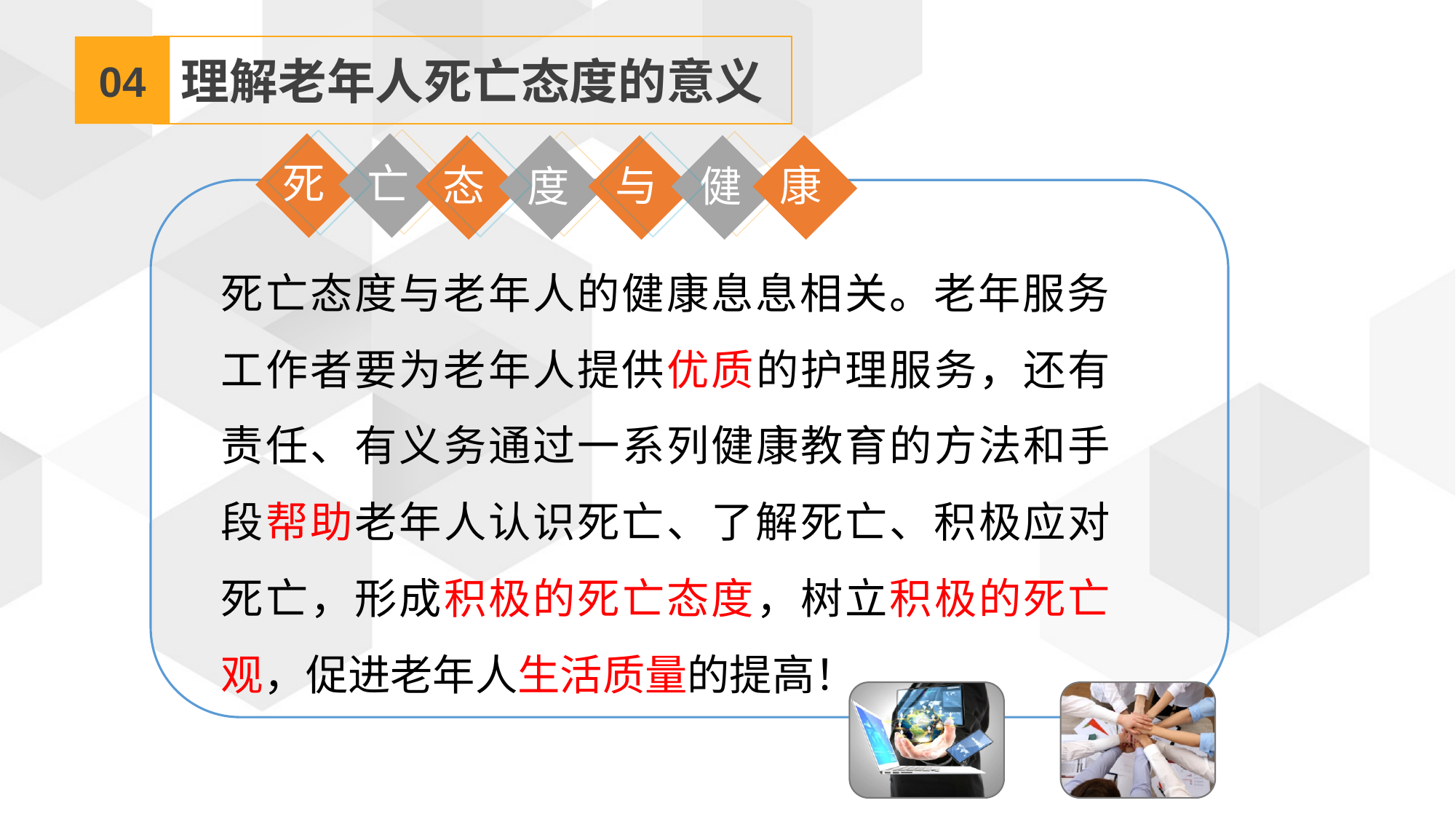

04
理解老年人死亡态度的意义

死

亡

态

与

康

度

健

死亡态度与老年人的健康息息相关。老年服务工作者要为老年人提供优质的护理服务，还有责任、有义务通过一系列健康教育的方法和手段帮助老年人认识死亡、了解死亡、积极应对死亡，形成积极的死亡态度，树立积极的死亡观，促进老年人生活质量的提高！